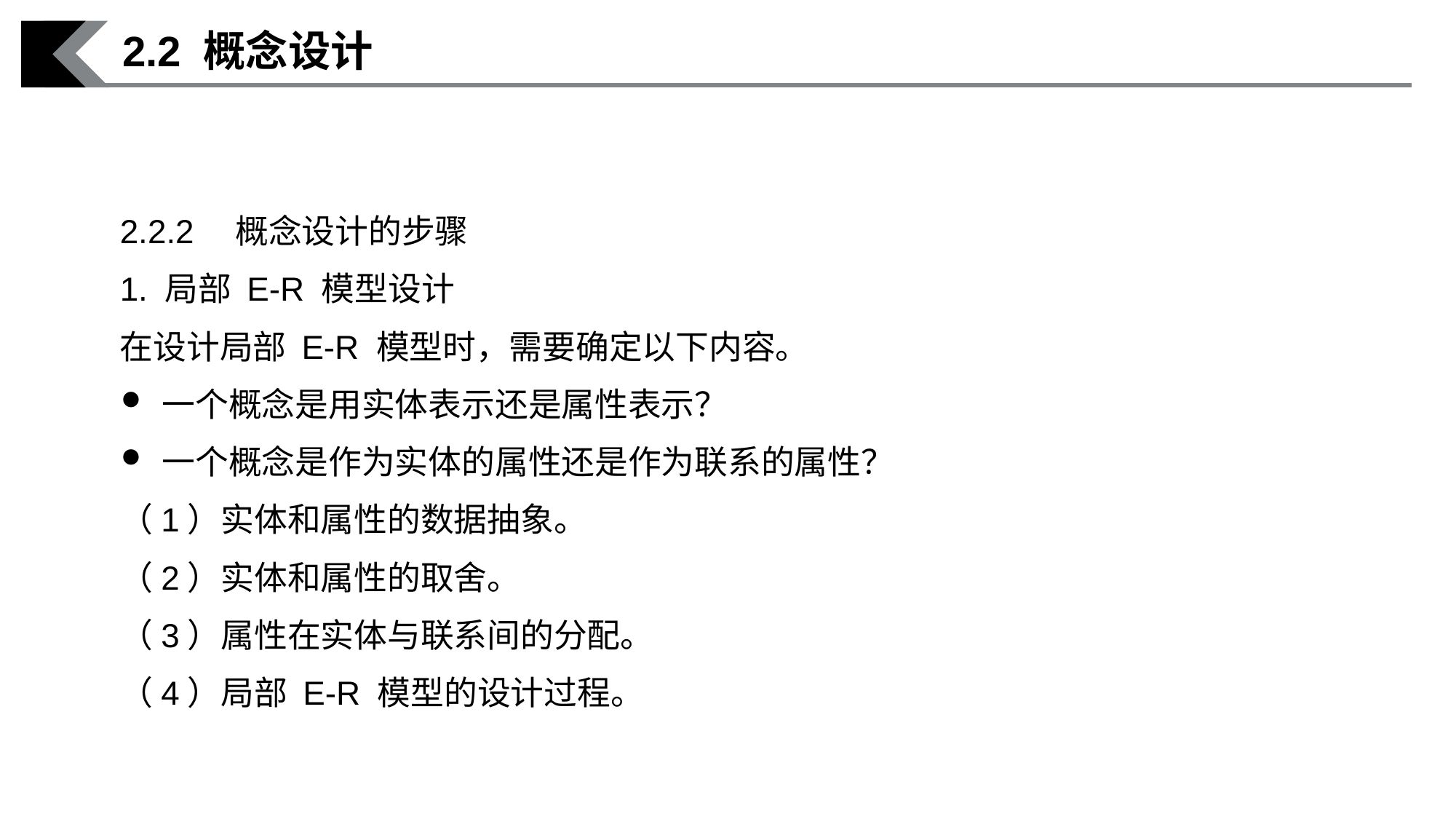

2.2 概念设计
2.2.2　概念设计的步骤
1. 局部 E-R 模型设计
在设计局部 E-R 模型时，需要确定以下内容。
一个概念是用实体表示还是属性表示？
一个概念是作为实体的属性还是作为联系的属性？
（1）实体和属性的数据抽象。
（2）实体和属性的取舍。
（3）属性在实体与联系间的分配。
（4）局部 E-R 模型的设计过程。